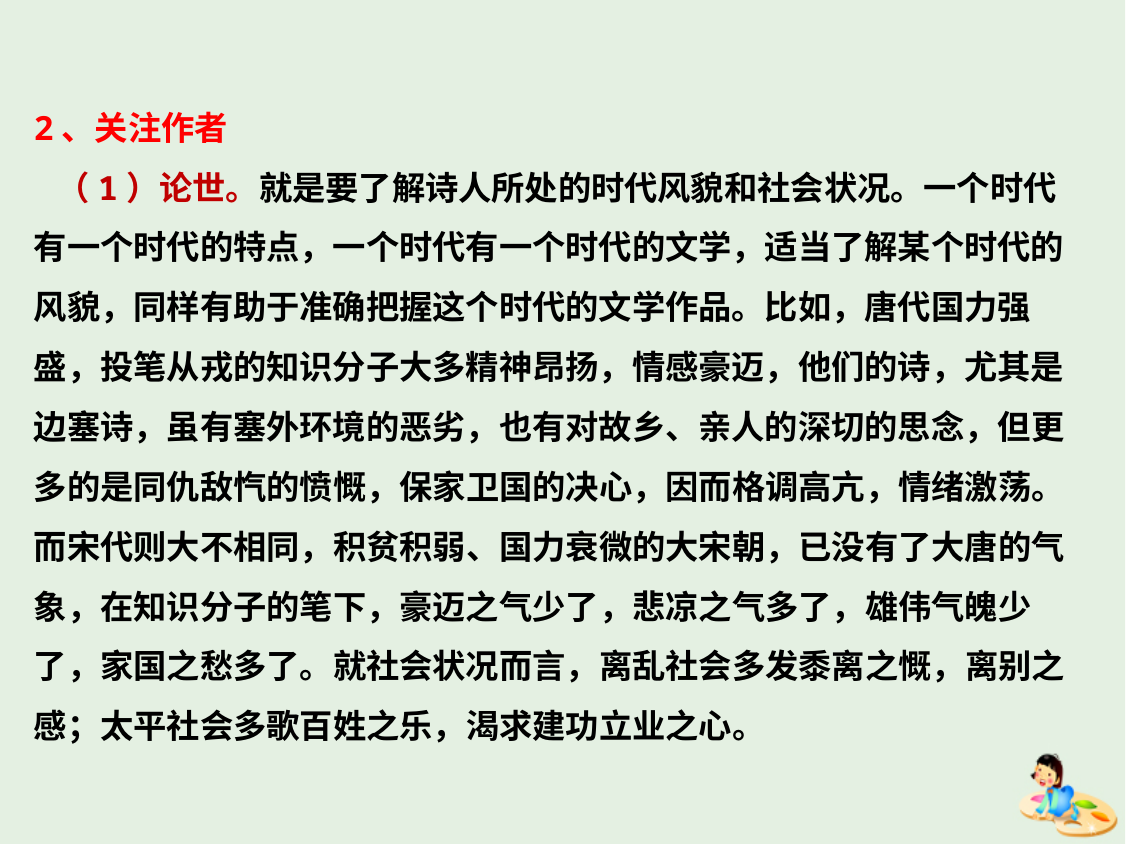

2、关注作者
  （1）论世。就是要了解诗人所处的时代风貌和社会状况。一个时代有一个时代的特点，一个时代有一个时代的文学，适当了解某个时代的风貌，同样有助于准确把握这个时代的文学作品。比如，唐代国力强盛，投笔从戎的知识分子大多精神昂扬，情感豪迈，他们的诗，尤其是边塞诗，虽有塞外环境的恶劣，也有对故乡、亲人的深切的思念，但更多的是同仇敌忾的愤慨，保家卫国的决心，因而格调高亢，情绪激荡。而宋代则大不相同，积贫积弱、国力衰微的大宋朝，已没有了大唐的气象，在知识分子的笔下，豪迈之气少了，悲凉之气多了，雄伟气魄少了，家国之愁多了。就社会状况而言，离乱社会多发黍离之慨，离别之感；太平社会多歌百姓之乐，渴求建功立业之心。